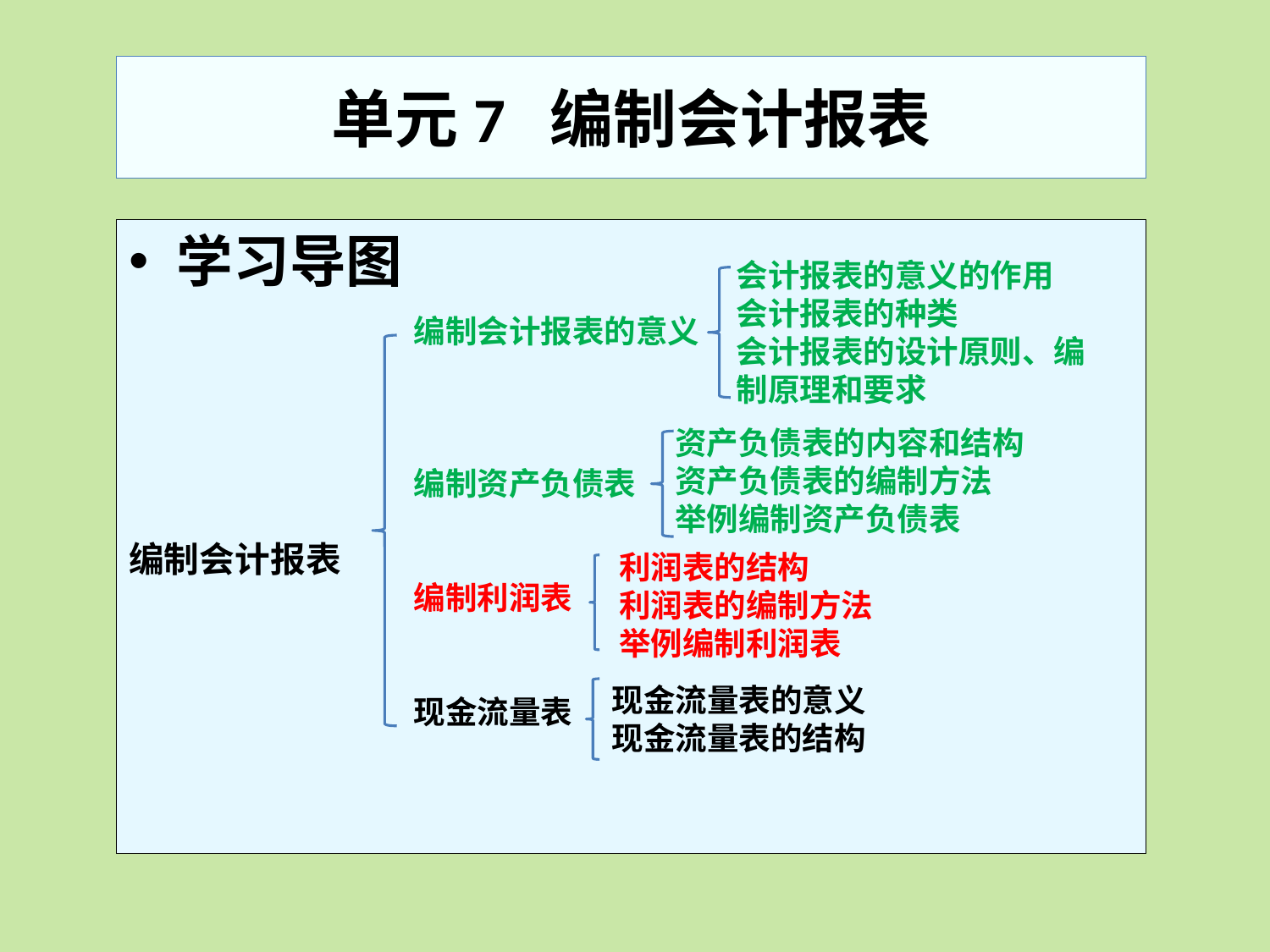

# 单元7  编制会计报表
学习导图

编制会计报表
会计报表的意义的作用
会计报表的种类
会计报表的设计原则、编制原理和要求

编制会计报表的意义

编制资产负债表

编制利润表

现金流量表

资产负债表的内容和结构
资产负债表的编制方法
举例编制资产负债表

利润表的结构
利润表的编制方法
举例编制利润表

现金流量表的意义
现金流量表的结构